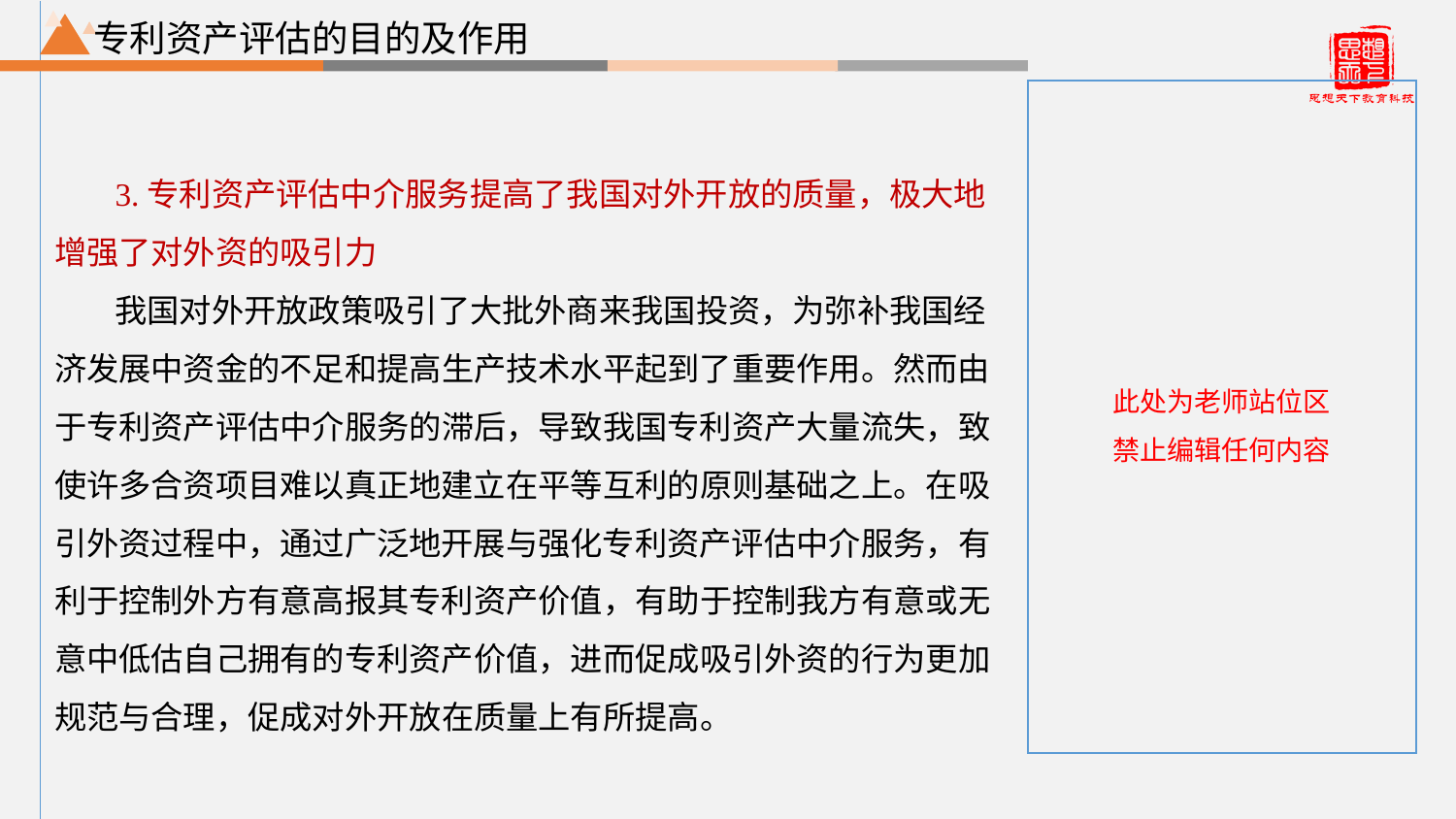

专利资产评估的目的及作用
3.专利资产评估中介服务提高了我国对外开放的质量，极大地 增强了对外资的吸引力
我国对外开放政策吸引了大批外商来我国投资，为弥补我国经济发展中资金的不足和提高生产技术水平起到了重要作用。然而由于专利资产评估中介服务的滞后，导致我国专利资产大量流失，致使许多合资项目难以真正地建立在平等互利的原则基础之上。在吸引外资过程中，通过广泛地开展与强化专利资产评估中介服务，有利于控制外方有意高报其专利资产价值，有助于控制我方有意或无意中低估自己拥有的专利资产价值，进而促成吸引外资的行为更加规范与合理，促成对外开放在质量上有所提高。
116